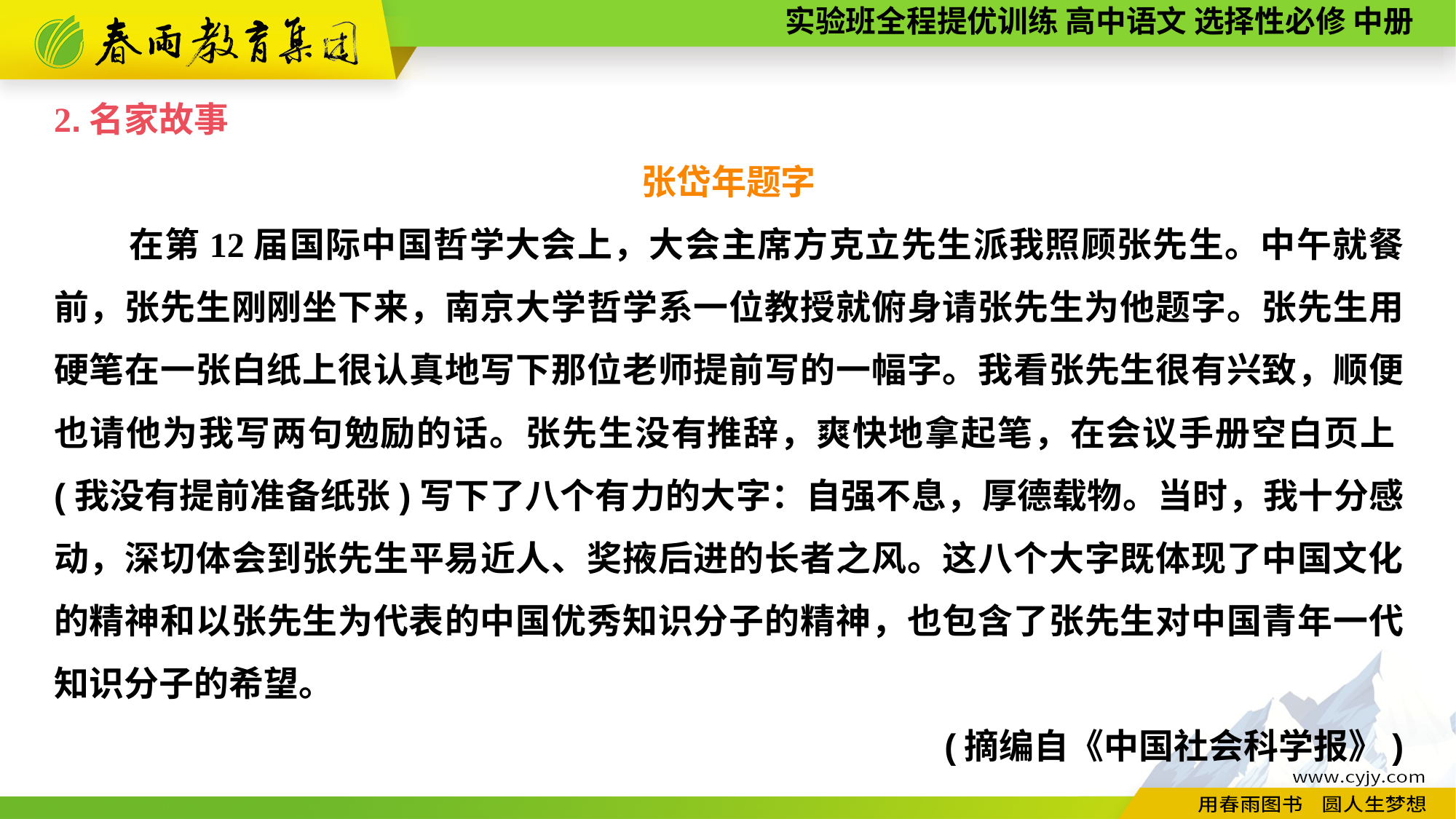

2.名家故事
张岱年题字
在第12届国际中国哲学大会上，大会主席方克立先生派我照顾张先生。中午就餐前，张先生刚刚坐下来，南京大学哲学系一位教授就俯身请张先生为他题字。张先生用硬笔在一张白纸上很认真地写下那位老师提前写的一幅字。我看张先生很有兴致，顺便也请他为我写两句勉励的话。张先生没有推辞，爽快地拿起笔，在会议手册空白页上(我没有提前准备纸张)写下了八个有力的大字：自强不息，厚德载物。当时，我十分感动，深切体会到张先生平易近人、奖掖后进的长者之风。这八个大字既体现了中国文化的精神和以张先生为代表的中国优秀知识分子的精神，也包含了张先生对中国青年一代知识分子的希望。
(摘编自《中国社会科学报》)